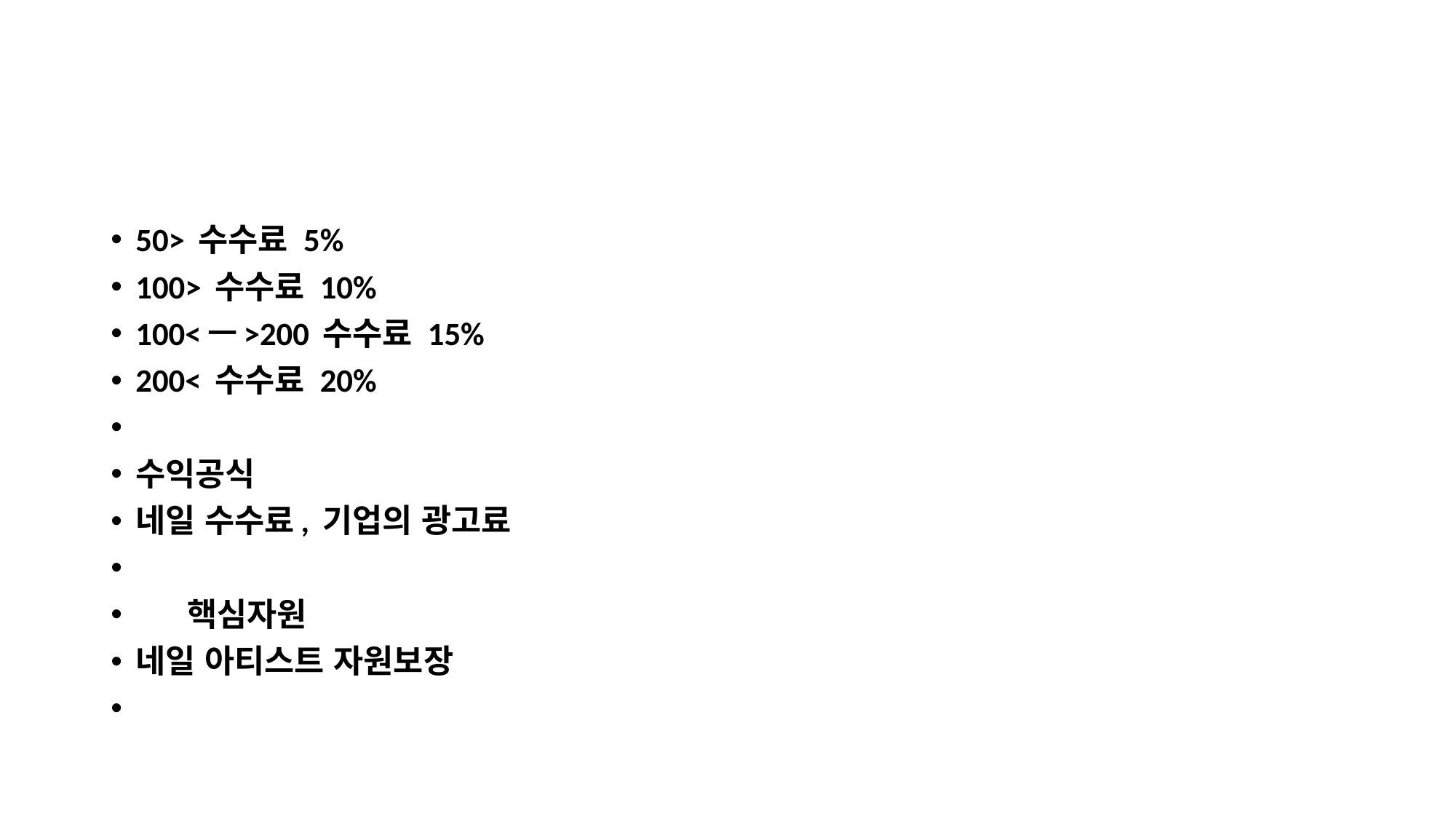

#
50> 수수료 5%
100> 수수료 10%
100<ㅡ>200 수수료 15%
200< 수수료 20%

수익공식
네일 수수료, 기업의 광고료

     핵심자원
네일 아티스트 자원보장